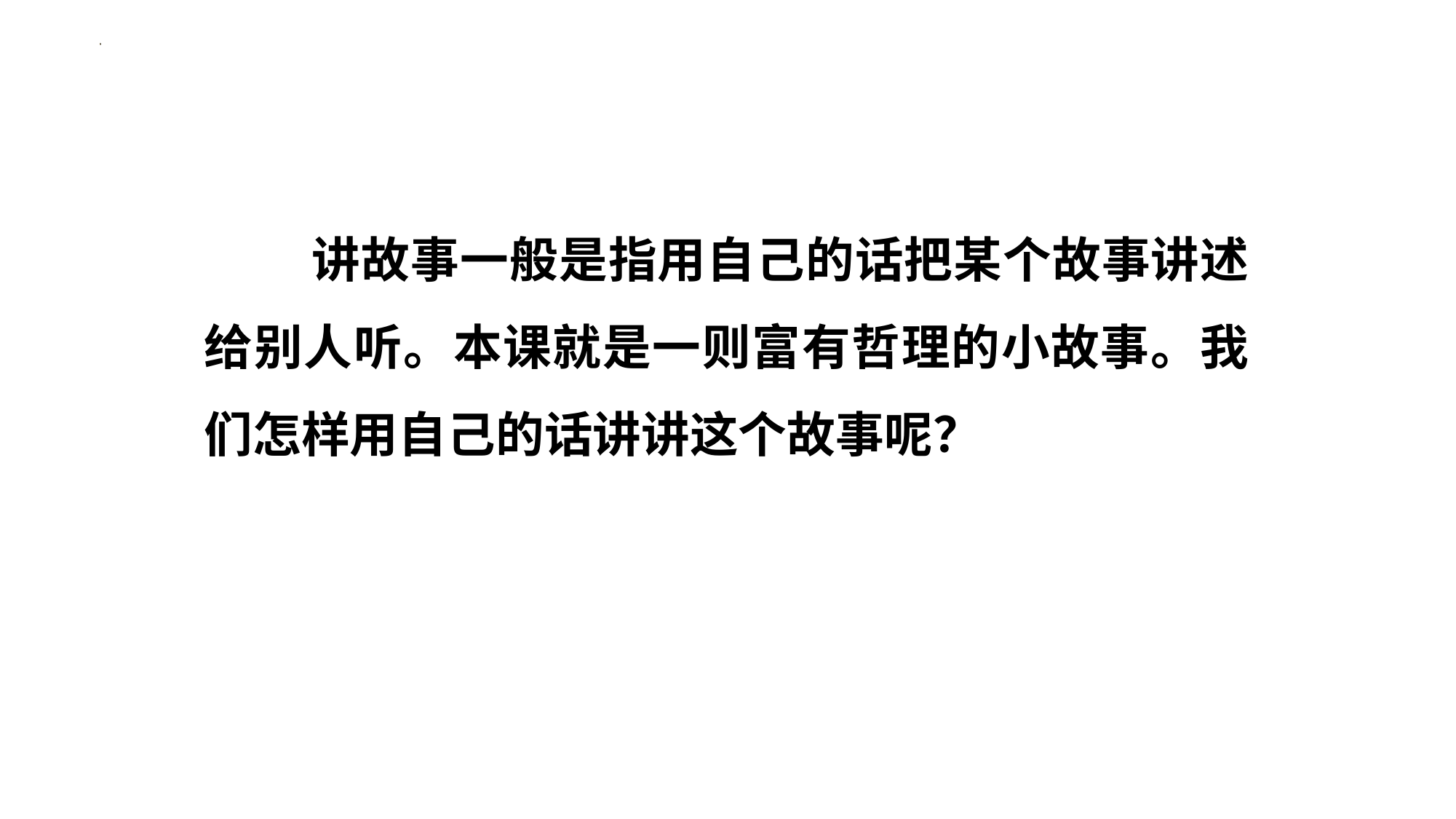

讲故事一般是指用自己的话把某个故事讲述给别人听。本课就是一则富有哲理的小故事。我们怎样用自己的话讲讲这个故事呢？